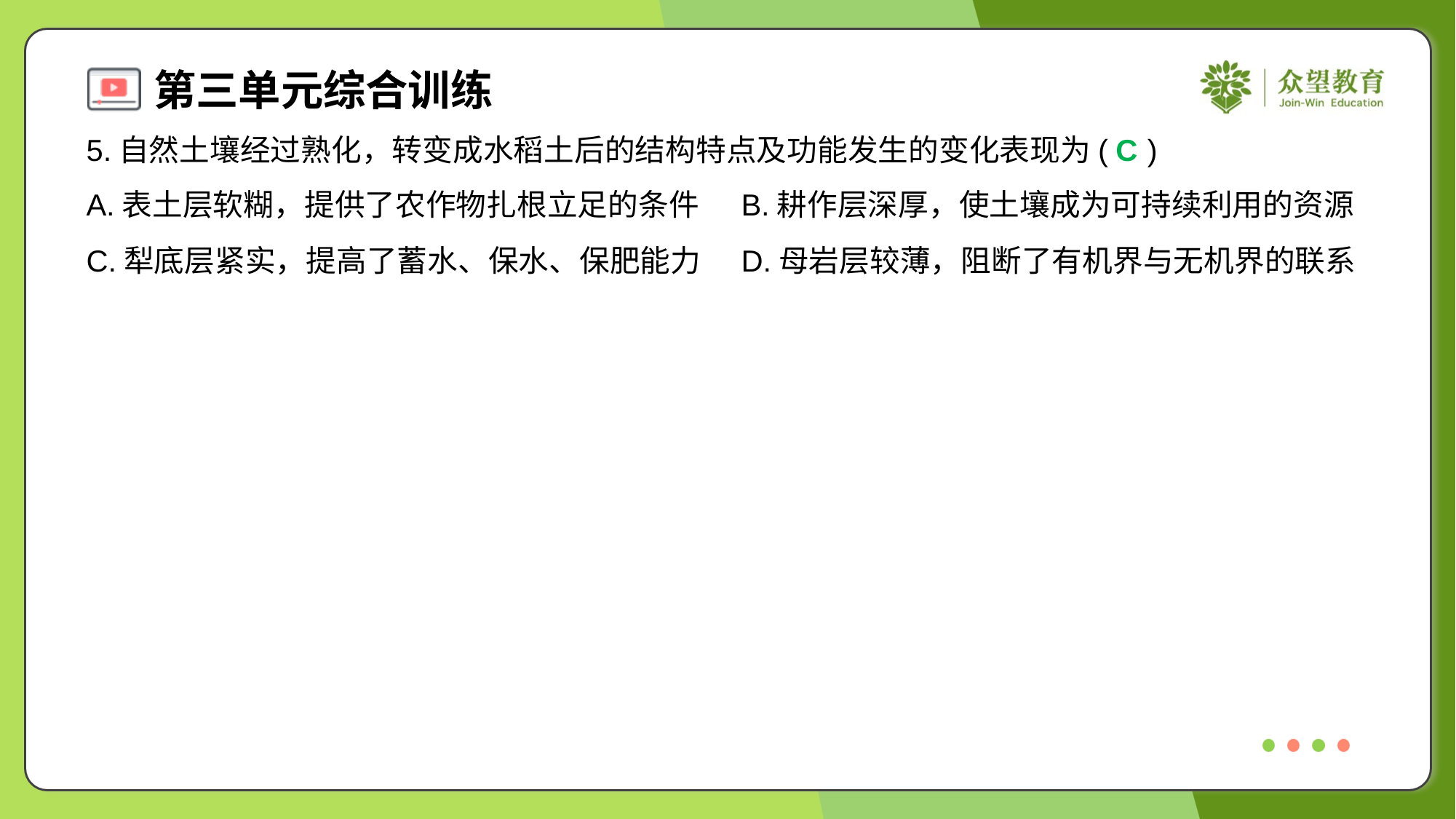

5.自然土壤经过熟化，转变成水稻土后的结构特点及功能发生的变化表现为(     )
C
A.表土层软糊，提供了农作物扎根立足的条件	B.耕作层深厚，使土壤成为可持续利用的资源
C.犁底层紧实，提高了蓄水、保水、保肥能力	D.母岩层较薄，阻断了有机界与无机界的联系